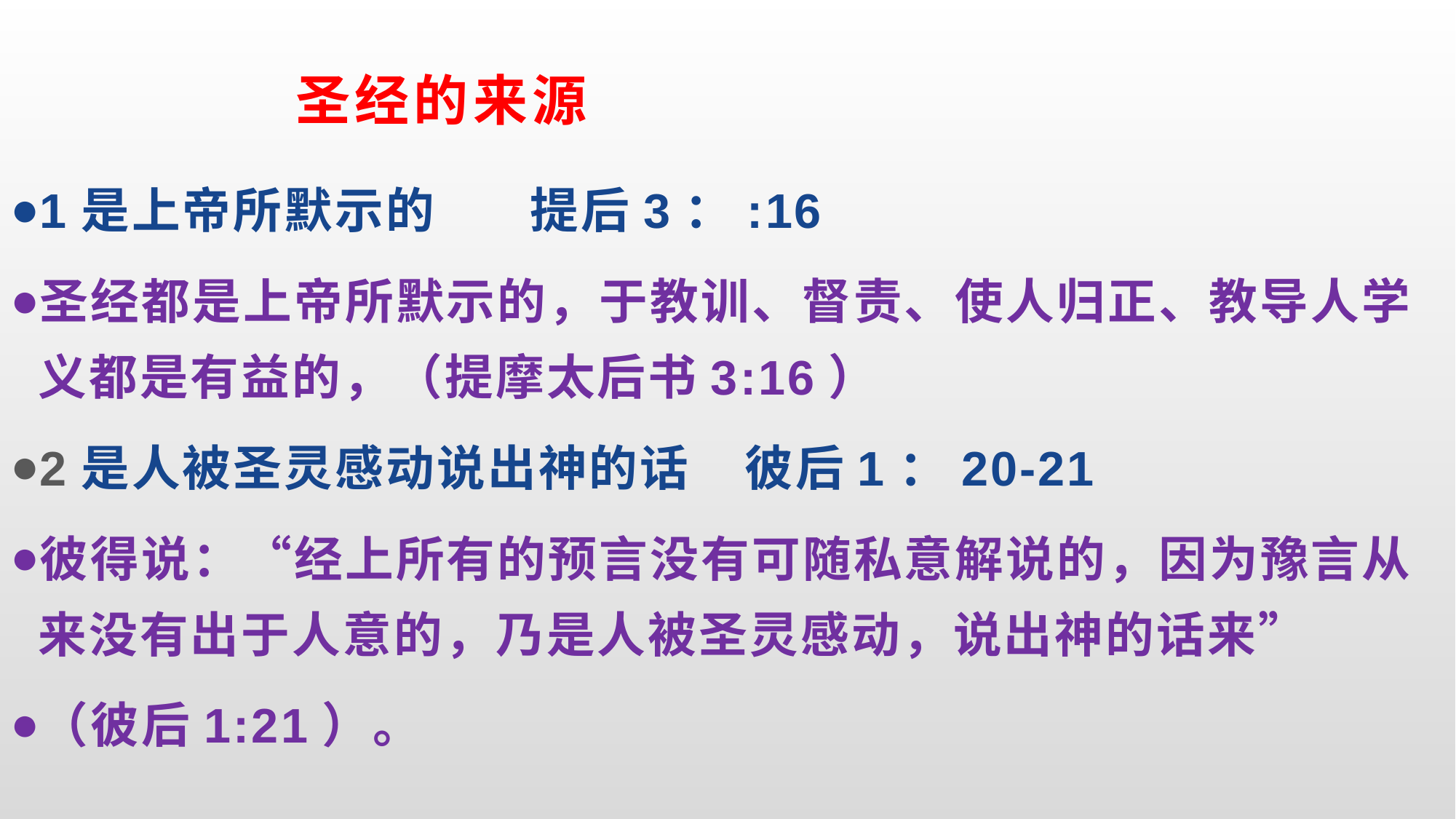

# 圣经的来源
1是上帝所默示的       提后3：:16
圣经都是上帝所默示的，于教训、督责、使人归正、教导人学义都是有益的，（提摩太后书3:16）
2是人被圣灵感动说出神的话    彼后1：20-21
彼得说：“经上所有的预言没有可随私意解说的，因为豫言从来没有出于人意的，乃是人被圣灵感动，说出神的话来”
（彼后1:21）。